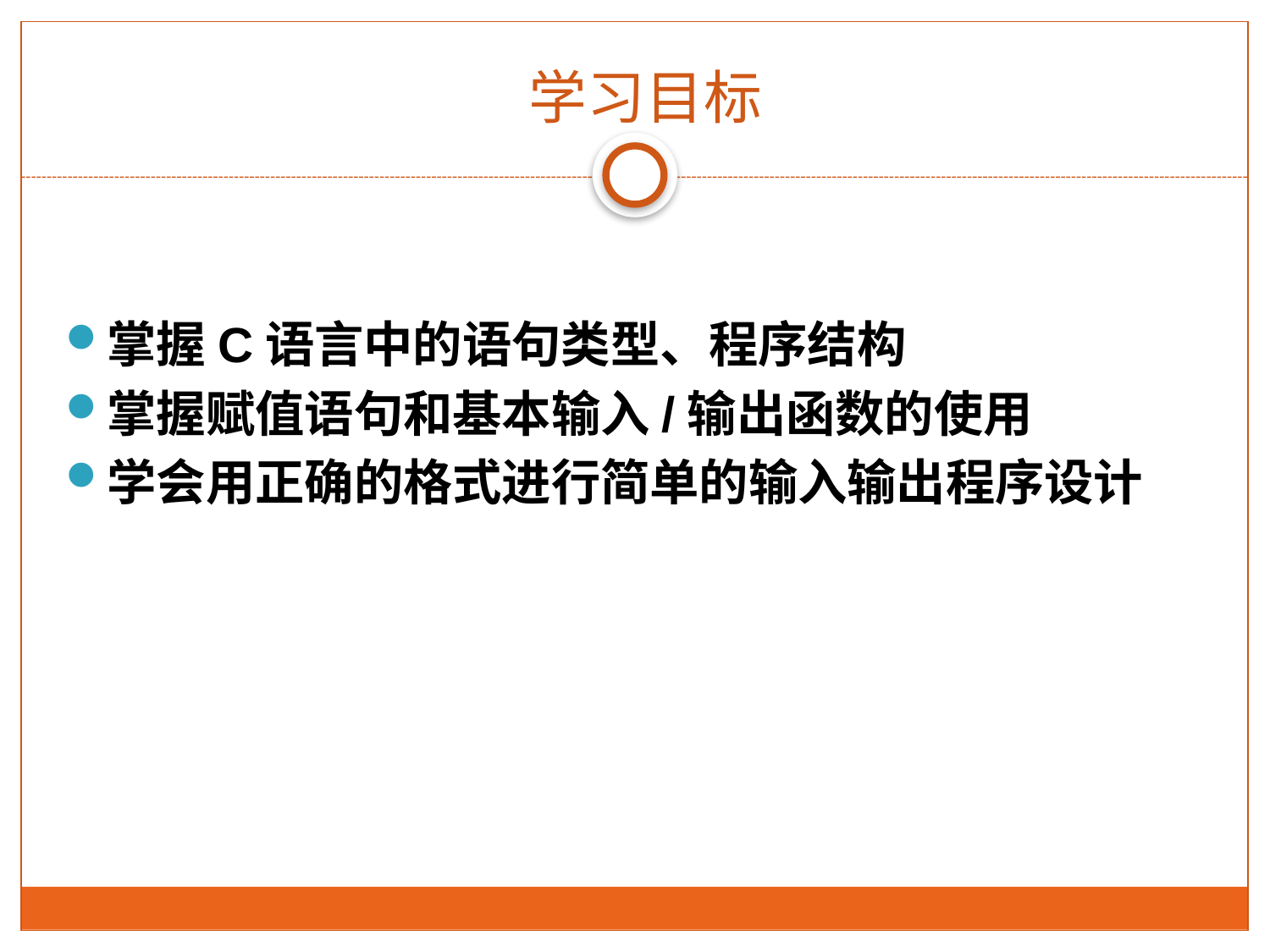

学习目标
掌握C语言中的语句类型、程序结构
掌握赋值语句和基本输入/输出函数的使用
学会用正确的格式进行简单的输入输出程序设计